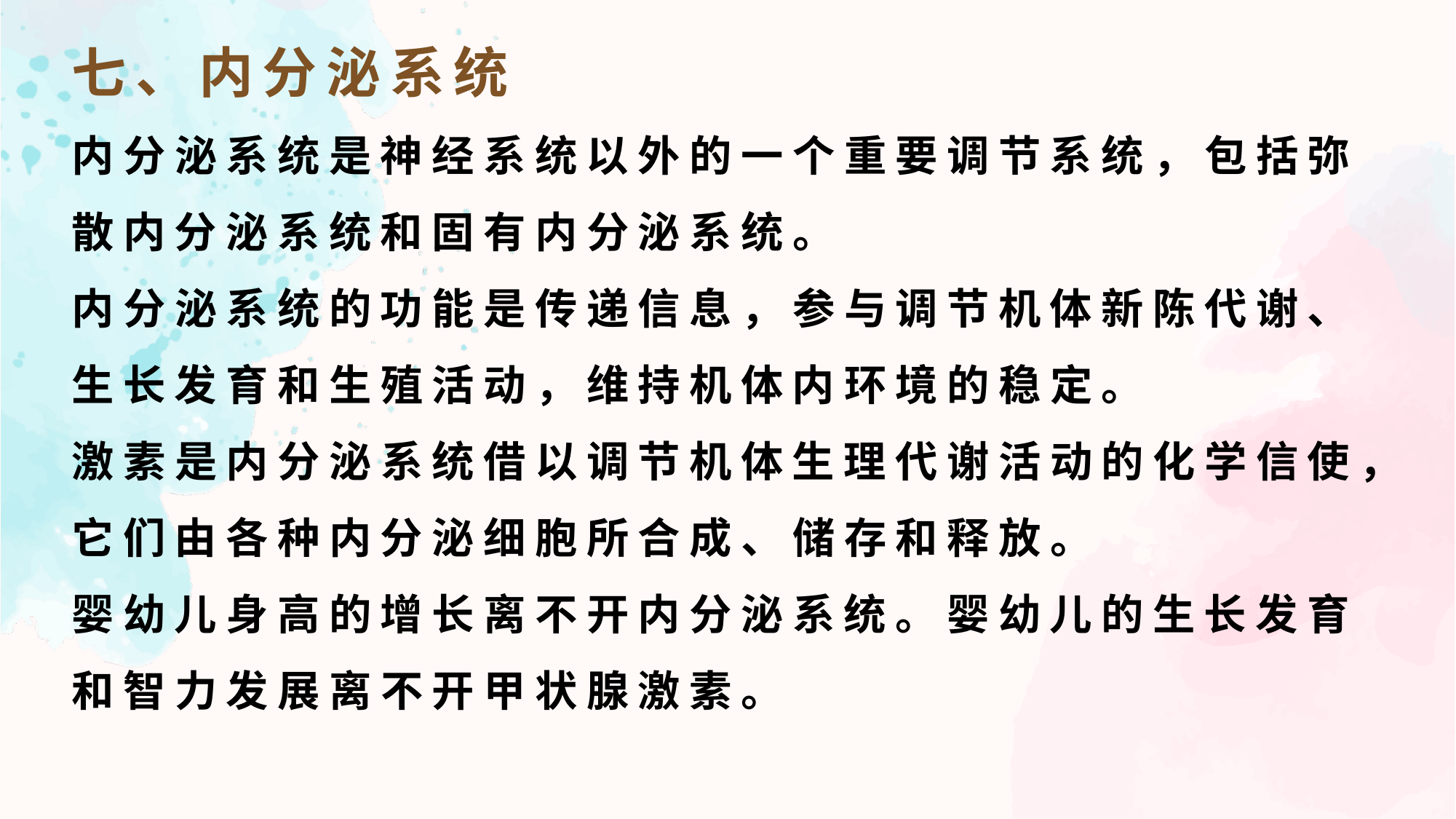

七、内分泌系统
内分泌系统是神经系统以外的一个重要调节系统，包括弥散内分泌系统和固有内分泌系统。
内分泌系统的功能是传递信息，参与调节机体新陈代谢、生长发育和生殖活动，维持机体内环境的稳定。
激素是内分泌系统借以调节机体生理代谢活动的化学信使，它们由各种内分泌细胞所合成、储存和释放。
婴幼儿身高的增长离不开内分泌系统。婴幼儿的生长发育和智力发展离不开甲状腺激素。